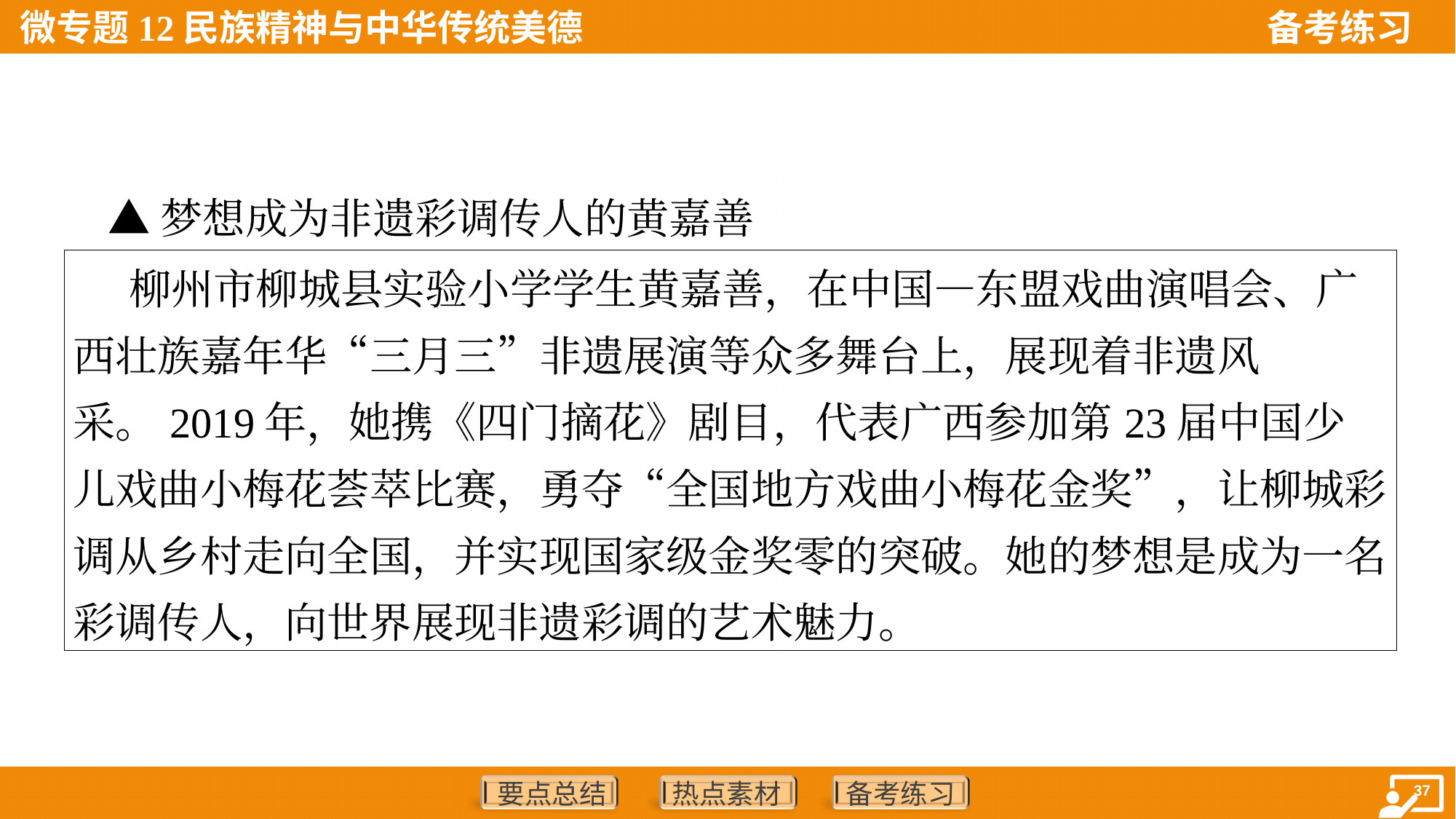

▲梦想成为非遗彩调传人的黄嘉善
| 柳州市柳城县实验小学学生黄嘉善，在中国—东盟戏曲演唱会、广西壮族嘉年华“三月三”非遗展演等众多舞台上，展现着非遗风采。2019年，她携《四门摘花》剧目，代表广西参加第23届中国少儿戏曲小梅花荟萃比赛，勇夺“全国地方戏曲小梅花金奖”，让柳城彩调从乡村走向全国，并实现国家级金奖零的突破。她的梦想是成为一名彩调传人，向世界展现非遗彩调的艺术魅力。 |
| --- |